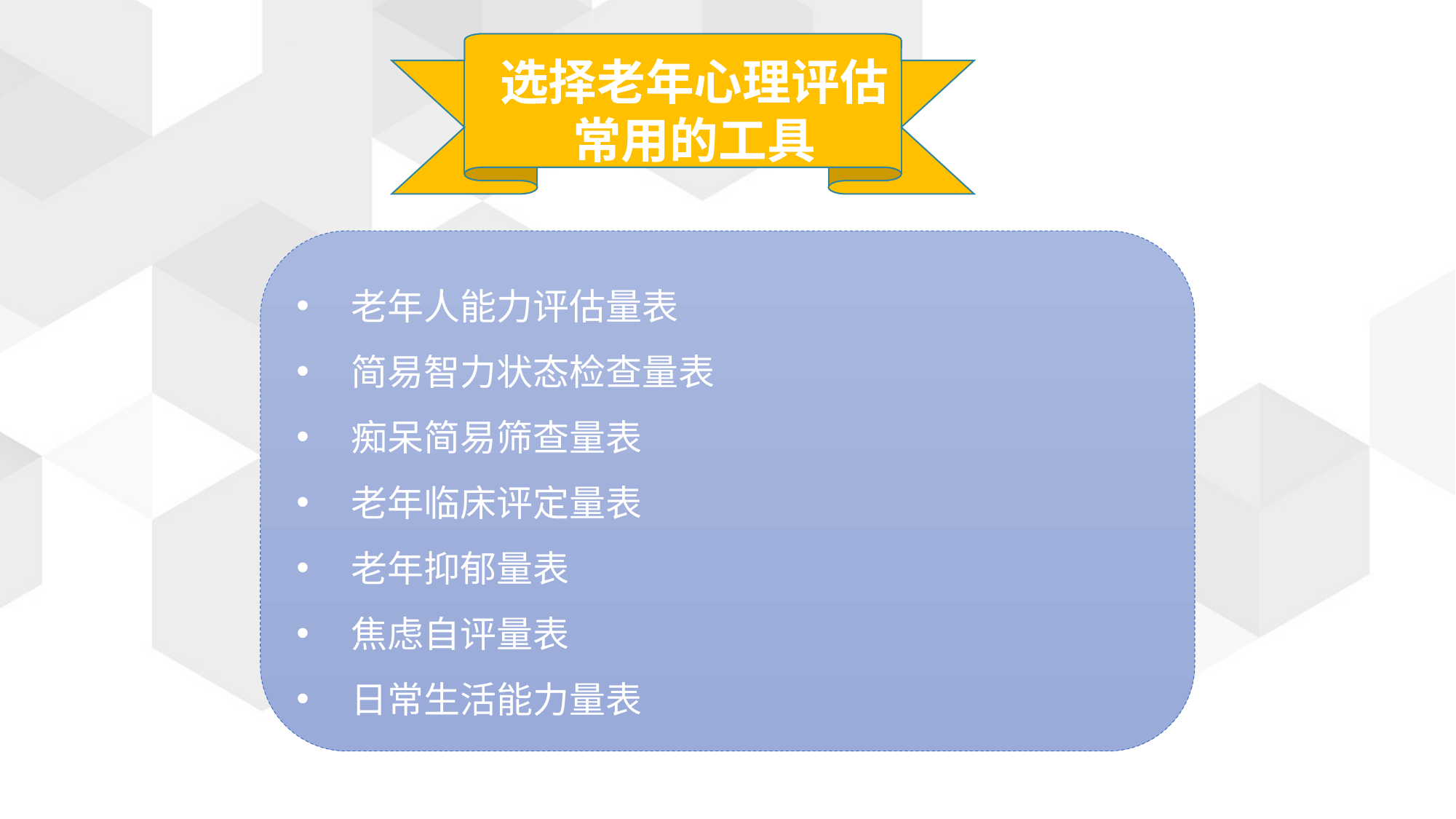

选择老年心理评估常用的工具
老年人能力评估量表
简易智力状态检查量表
痴呆简易筛查量表
老年临床评定量表
老年抑郁量表
焦虑自评量表
日常生活能力量表